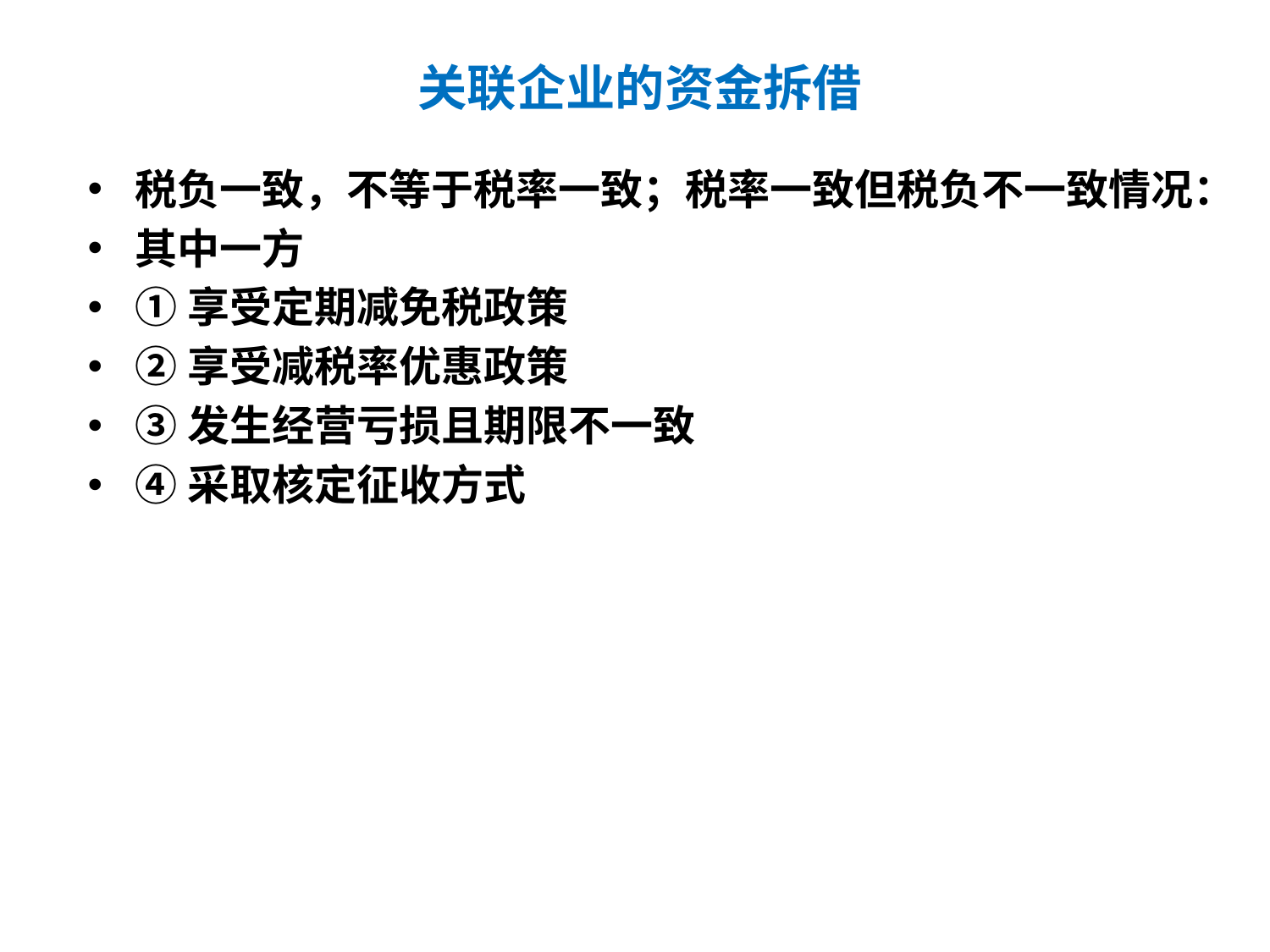

# 关联企业的资金拆借
税负一致，不等于税率一致；税率一致但税负不一致情况：
其中一方
①享受定期减免税政策
②享受减税率优惠政策
③发生经营亏损且期限不一致
④采取核定征收方式